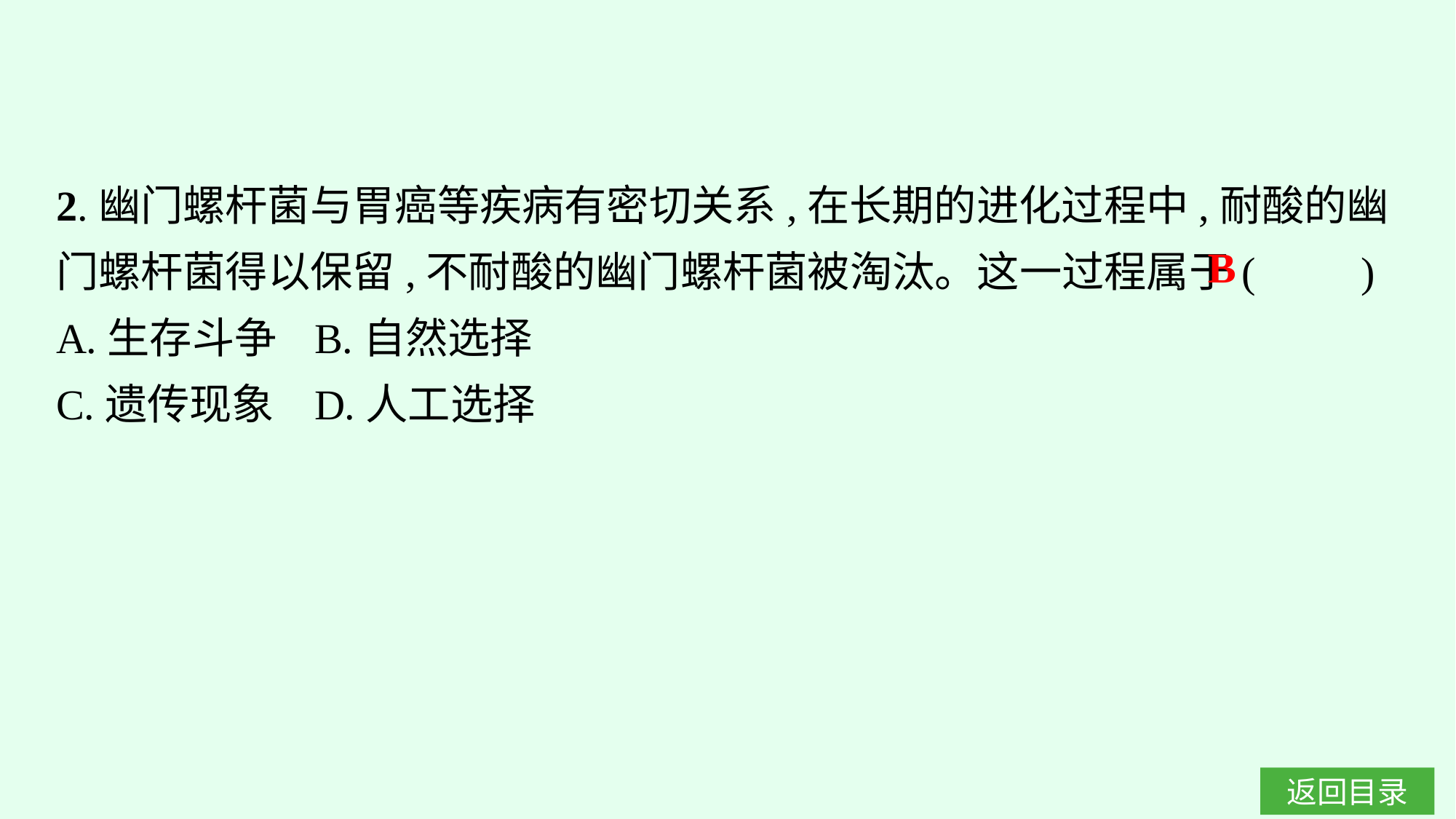

2.幽门螺杆菌与胃癌等疾病有密切关系,在长期的进化过程中,耐酸的幽门螺杆菌得以保留,不耐酸的幽门螺杆菌被淘汰。这一过程属于(　　)
A.生存斗争	B.自然选择
C.遗传现象	D.人工选择
B